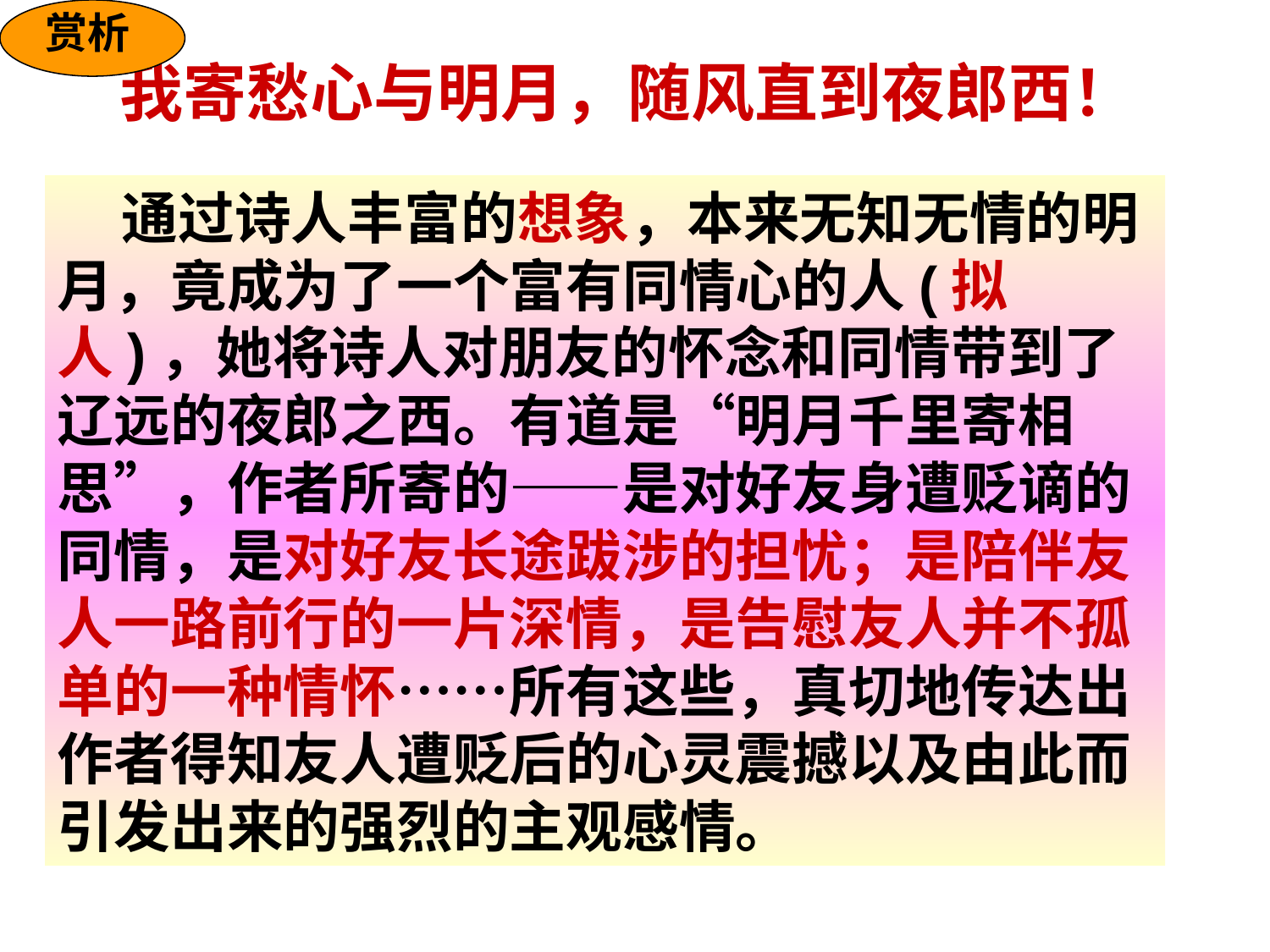

赏析
我寄愁心与明月，随风直到夜郎西！
    通过诗人丰富的想象，本来无知无情的明月，竟成为了一个富有同情心的人(拟人)，她将诗人对朋友的怀念和同情带到了辽远的夜郎之西。有道是“明月千里寄相思”，作者所寄的——是对好友身遭贬谪的同情，是对好友长途跋涉的担忧；是陪伴友人一路前行的一片深情，是告慰友人并不孤单的一种情怀……所有这些，真切地传达出作者得知友人遭贬后的心灵震撼以及由此而引发出来的强烈的主观感情。